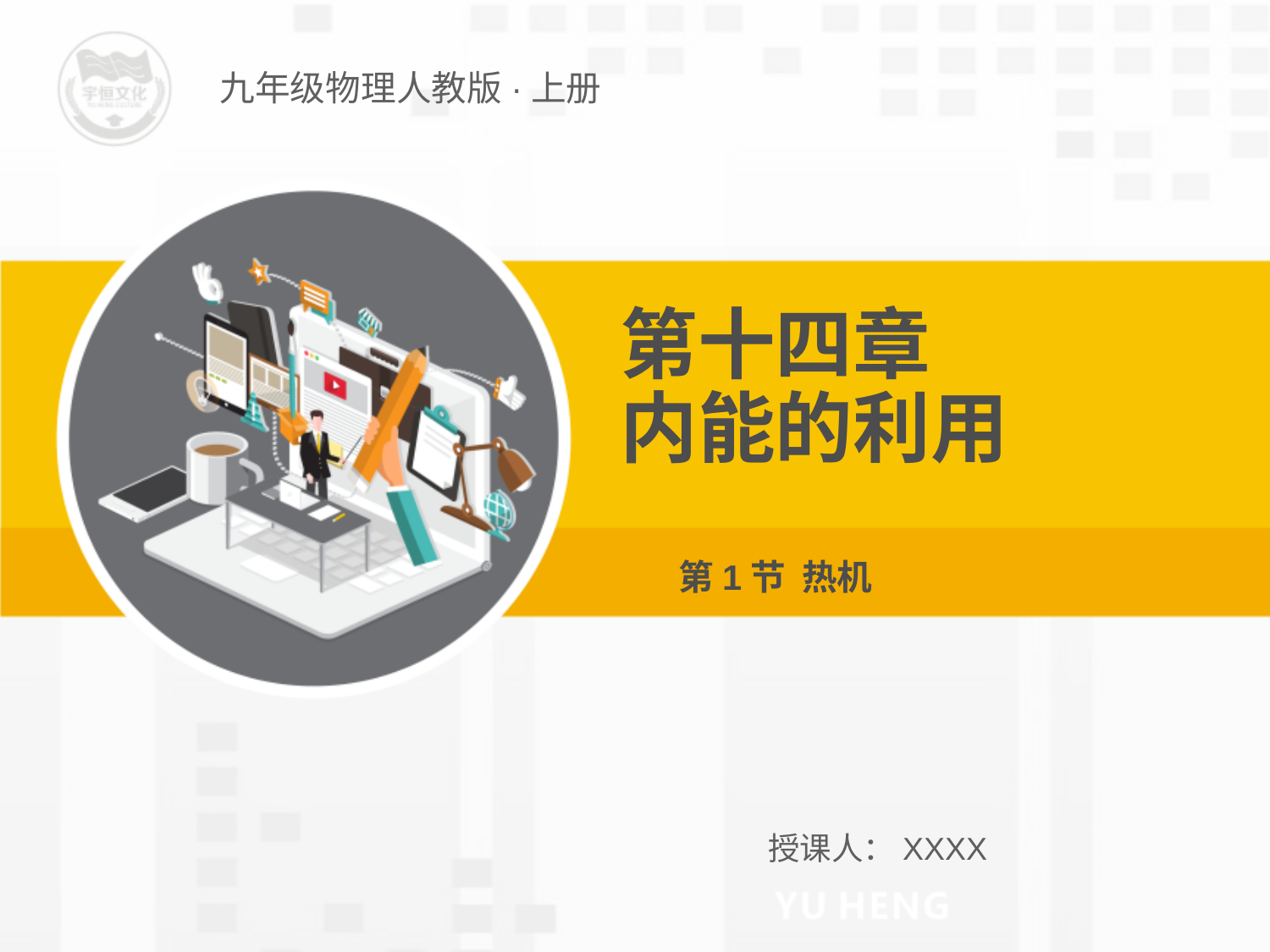

九年级物理人教版·上册
# 第十四章 内能的利用
第1节  热机

授课人：XXXX